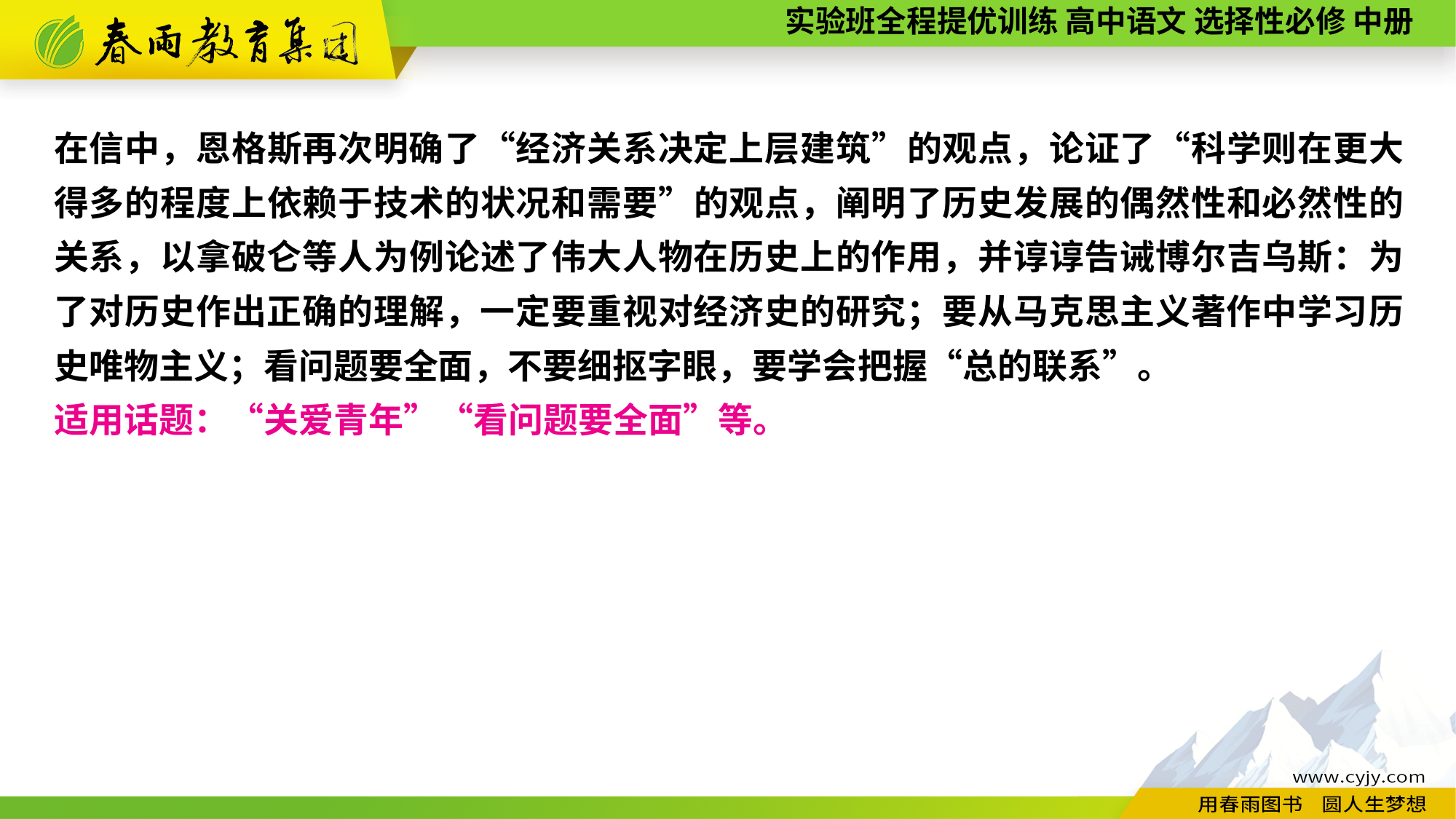

在信中，恩格斯再次明确了“经济关系决定上层建筑”的观点，论证了“科学则在更大得多的程度上依赖于技术的状况和需要”的观点，阐明了历史发展的偶然性和必然性的关系，以拿破仑等人为例论述了伟大人物在历史上的作用，并谆谆告诫博尔吉乌斯：为了对历史作出正确的理解，一定要重视对经济史的研究；要从马克思主义著作中学习历史唯物主义；看问题要全面，不要细抠字眼，要学会把握“总的联系”。
适用话题：“关爱青年”“看问题要全面”等。